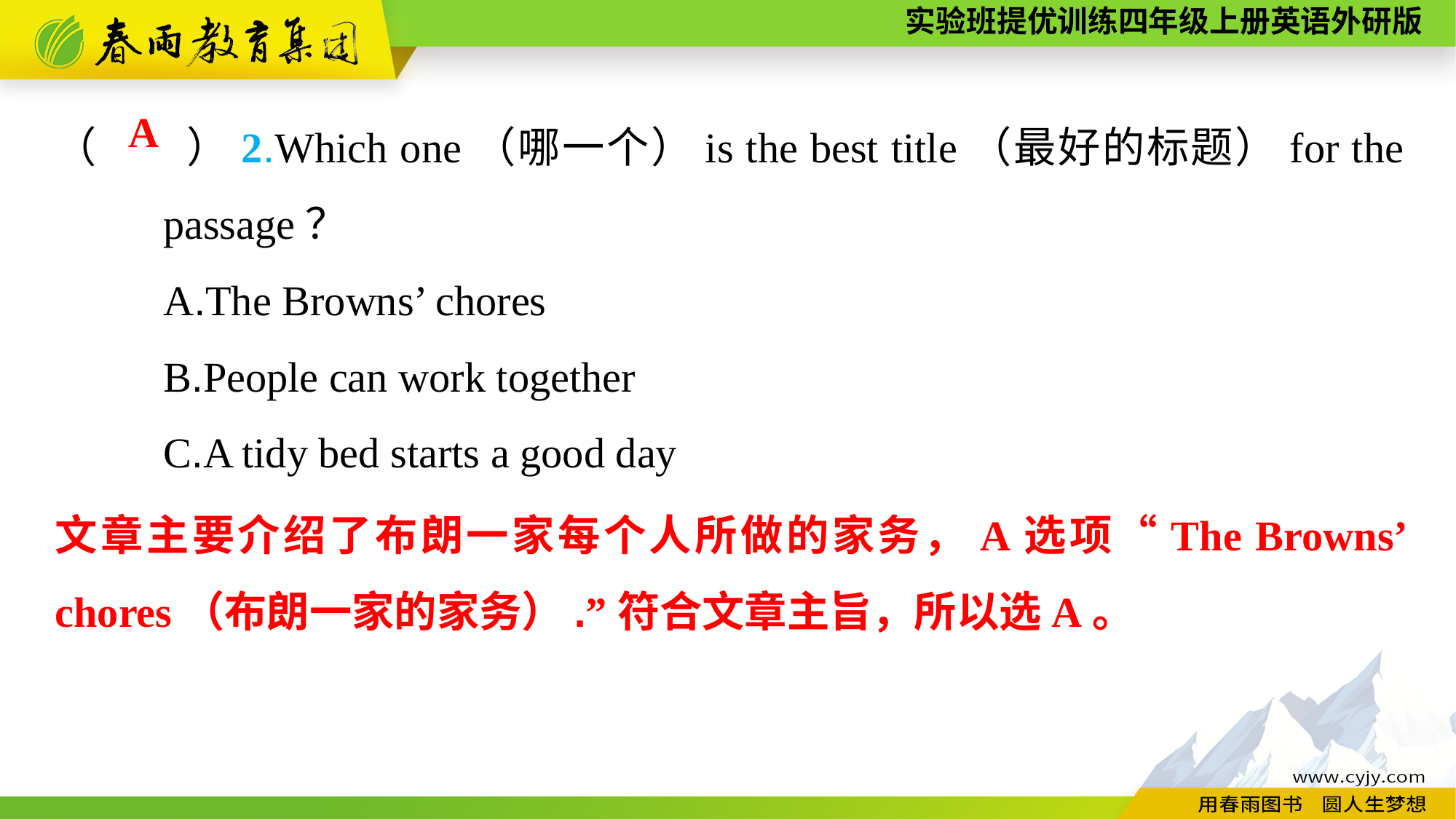

（　　）2.Which one（哪一个）is the best title（最好的标题）for the 	passage？
	A.The Browns’ chores
	B.People can work together
	C.A tidy bed starts a good day
A
文章主要介绍了布朗一家每个人所做的家务，A选项“The Browns’ chores（布朗一家的家务）.”符合文章主旨，所以选A。